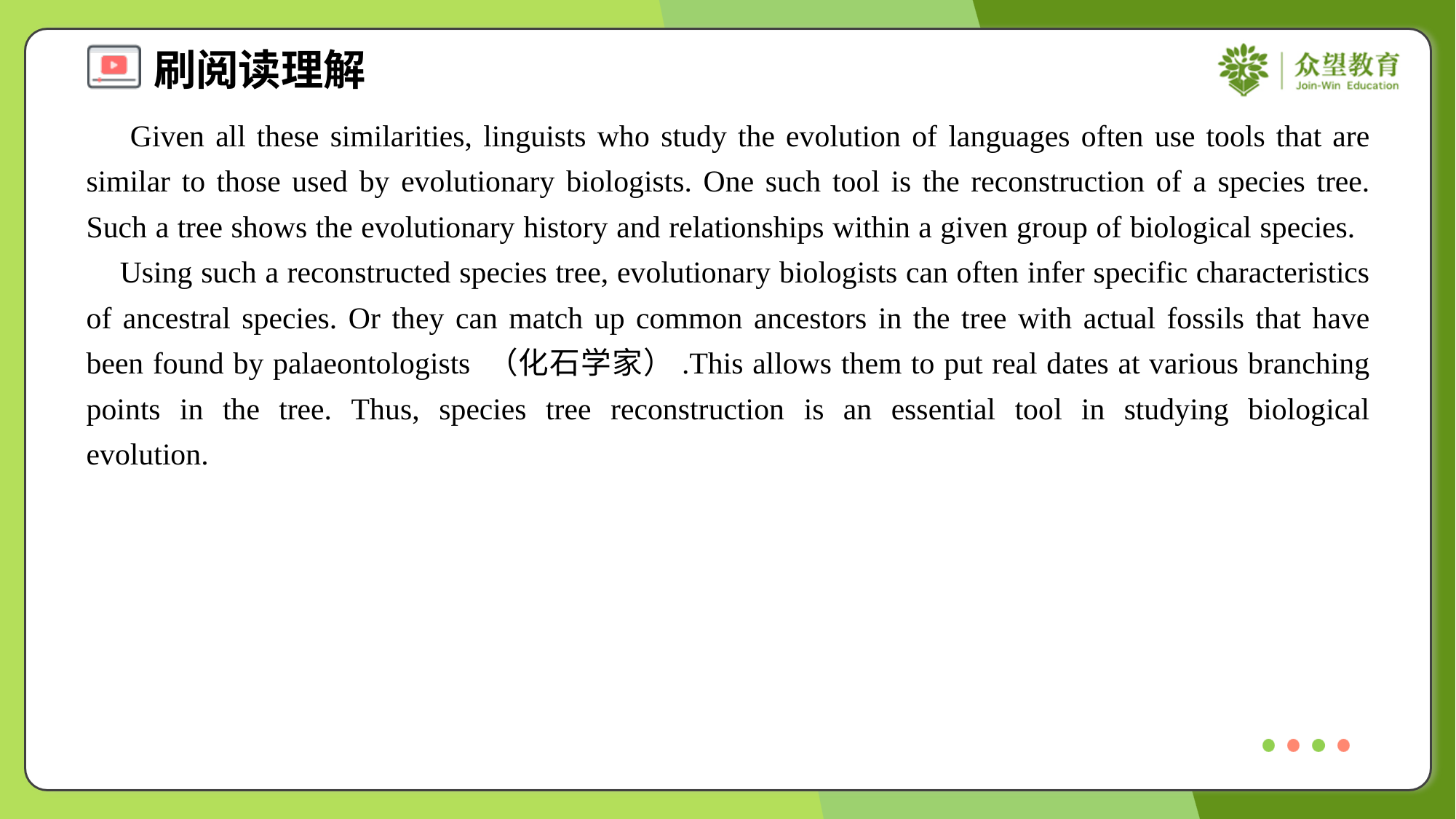

Given all these similarities, linguists who study the evolution of languages often use tools that are similar to those used by evolutionary biologists. One such tool is the reconstruction of a species tree. Such a tree shows the evolutionary history and relationships within a given group of biological species.
    Using such a reconstructed species tree, evolutionary biologists can often infer specific characteristics of ancestral species. Or they can match up common ancestors in the tree with actual fossils that have been found by palaeontologists （化石学家）.This allows them to put real dates at various branching points in the tree. Thus, species tree reconstruction is an essential tool in studying biological evolution.#1.4